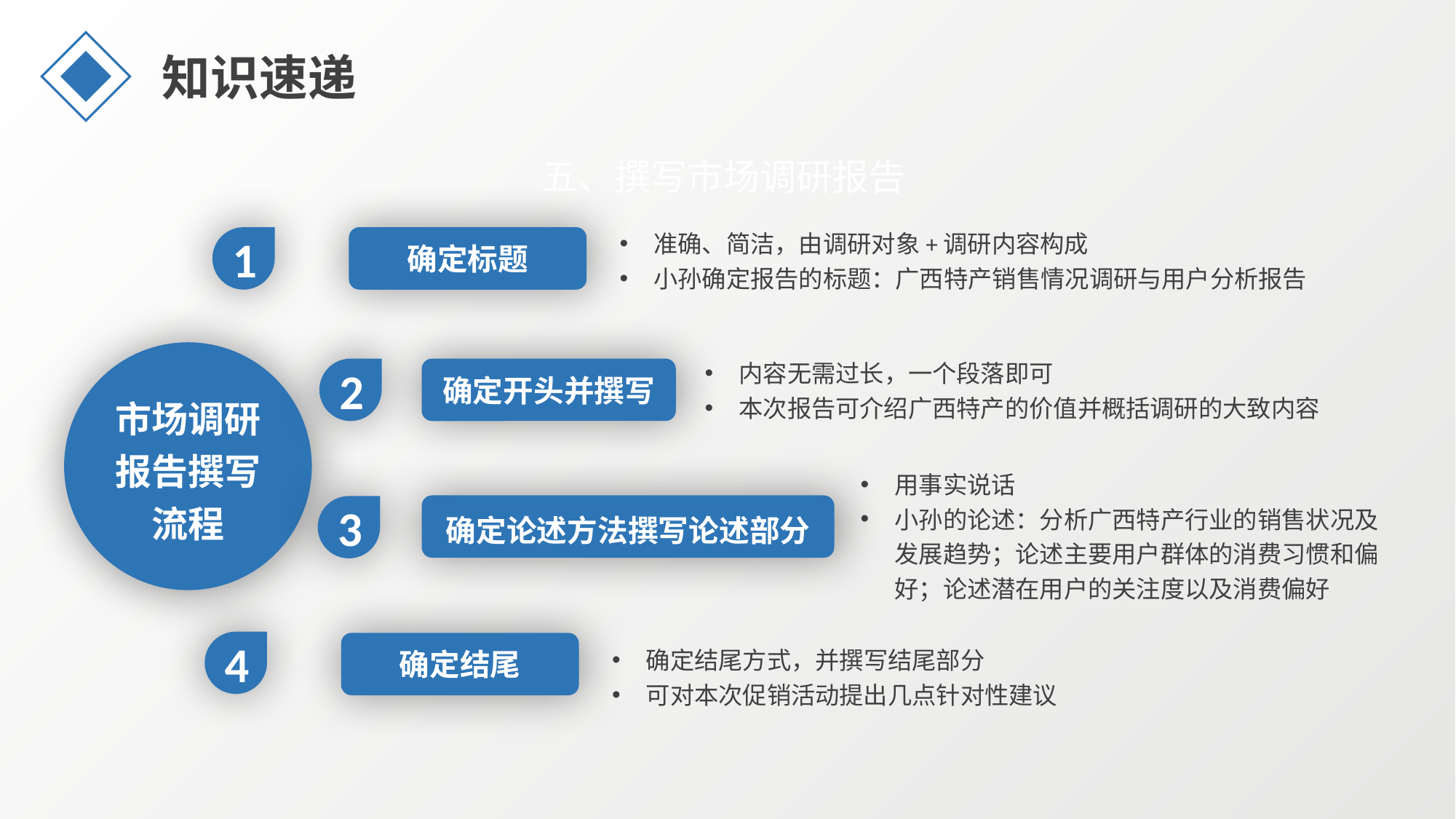

知识速递
五、撰写市场调研报告
准确、简洁，由调研对象+调研内容构成
小孙确定报告的标题：广西特产销售情况调研与用户分析报告
1
确定标题
市场调研报告撰写
流程
内容无需过长，一个段落即可
本次报告可介绍广西特产的价值并概括调研的大致内容
确定开头并撰写
2
用事实说话
小孙的论述：分析广西特产行业的销售状况及发展趋势；论述主要用户群体的消费习惯和偏好；论述潜在用户的关注度以及消费偏好
确定论述方法撰写论述部分
3
4
确定结尾
确定结尾方式，并撰写结尾部分
可对本次促销活动提出几点针对性建议